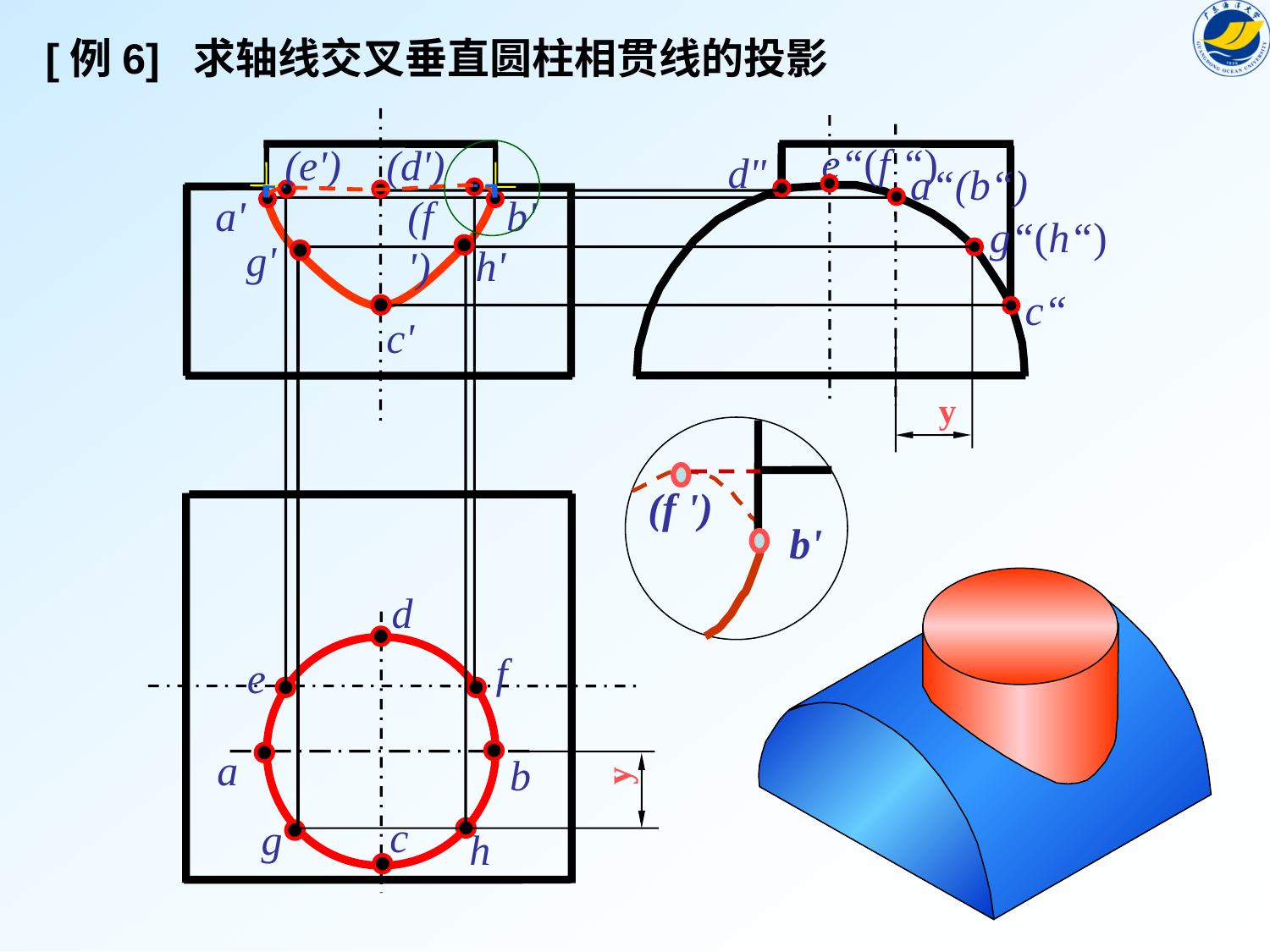

# [例6]  求轴线交叉垂直圆柱相贯线的投影

e“(f “)
(e')
(d')
d"

a“(b“)

(f ')
a'
b'

g“(h“)
g'
h'

y

c“

c'

(f ')
b'

d

f
e

a

b

y

c
g
h